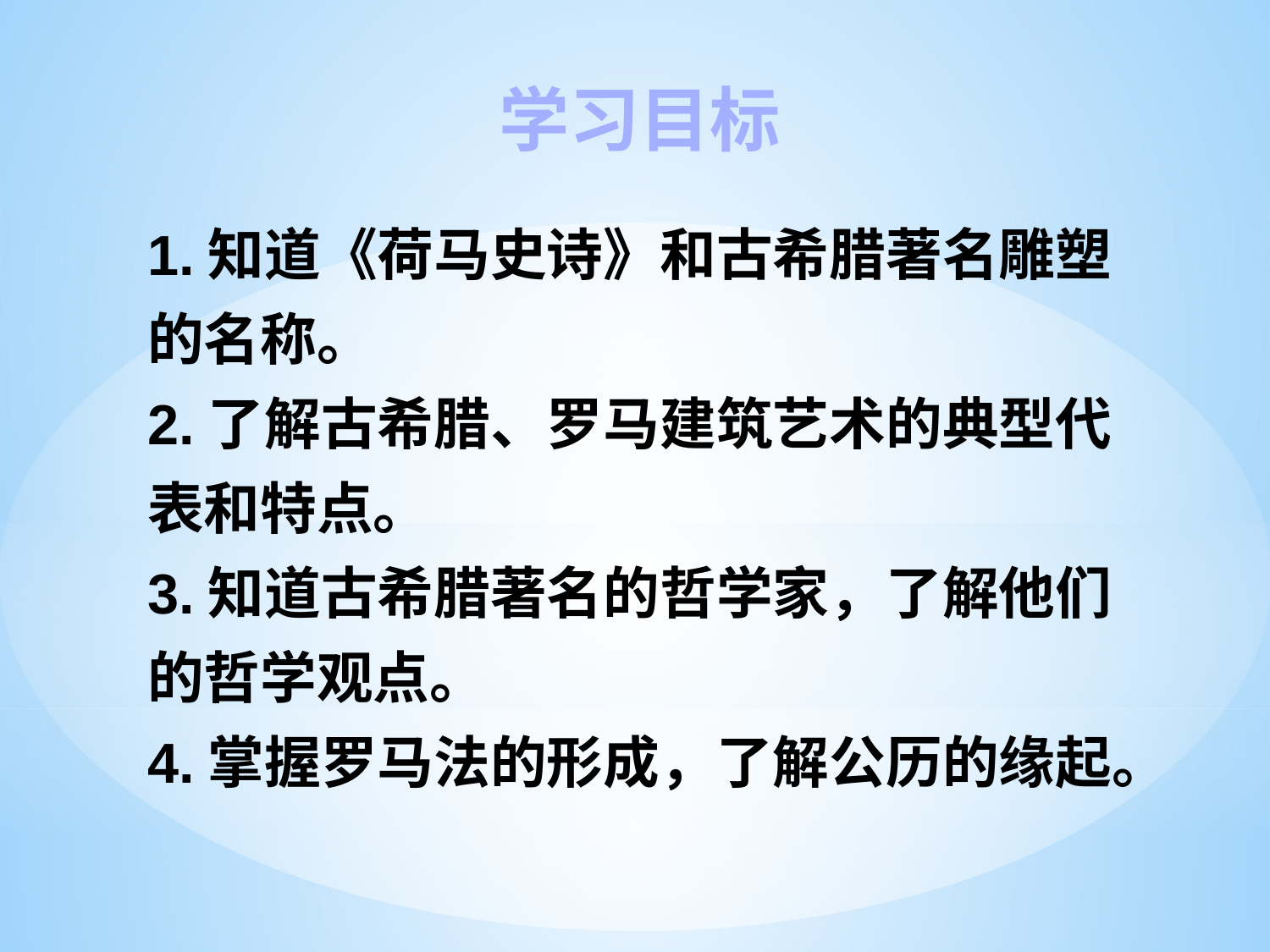

学习目标
1.知道《荷马史诗》和古希腊著名雕塑的名称。
2.了解古希腊、罗马建筑艺术的典型代表和特点。
3.知道古希腊著名的哲学家，了解他们的哲学观点。
4.掌握罗马法的形成，了解公历的缘起。